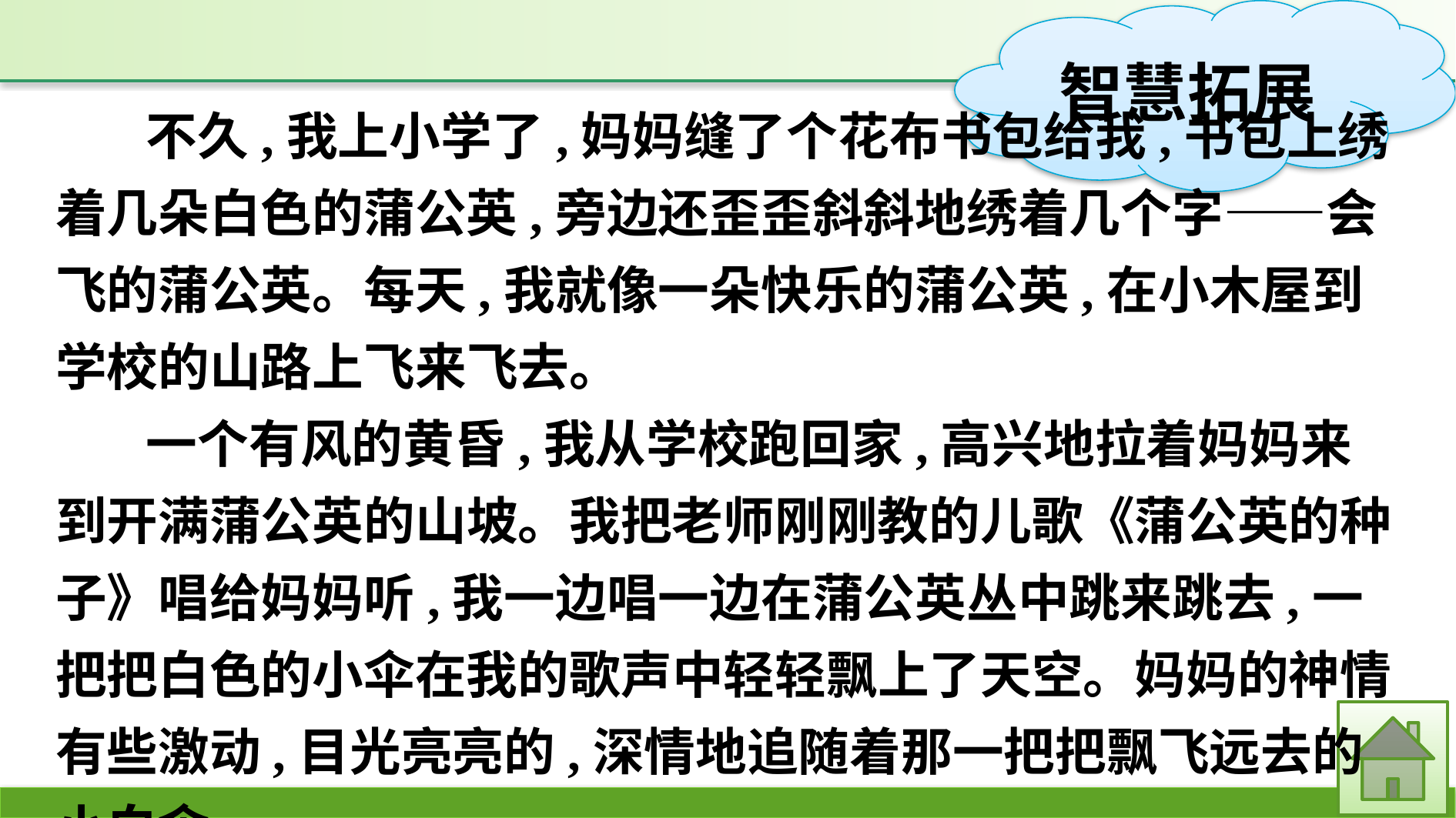

不久,我上小学了,妈妈缝了个花布书包给我,书包上绣着几朵白色的蒲公英,旁边还歪歪斜斜地绣着几个字——会飞的蒲公英。每天,我就像一朵快乐的蒲公英,在小木屋到学校的山路上飞来飞去。
一个有风的黄昏,我从学校跑回家,高兴地拉着妈妈来到开满蒲公英的山坡。我把老师刚刚教的儿歌《蒲公英的种子》唱给妈妈听,我一边唱一边在蒲公英丛中跳来跳去,一把把白色的小伞在我的歌声中轻轻飘上了天空。妈妈的神情有些激动,目光亮亮的,深情地追随着那一把把飘飞远去的小白伞。